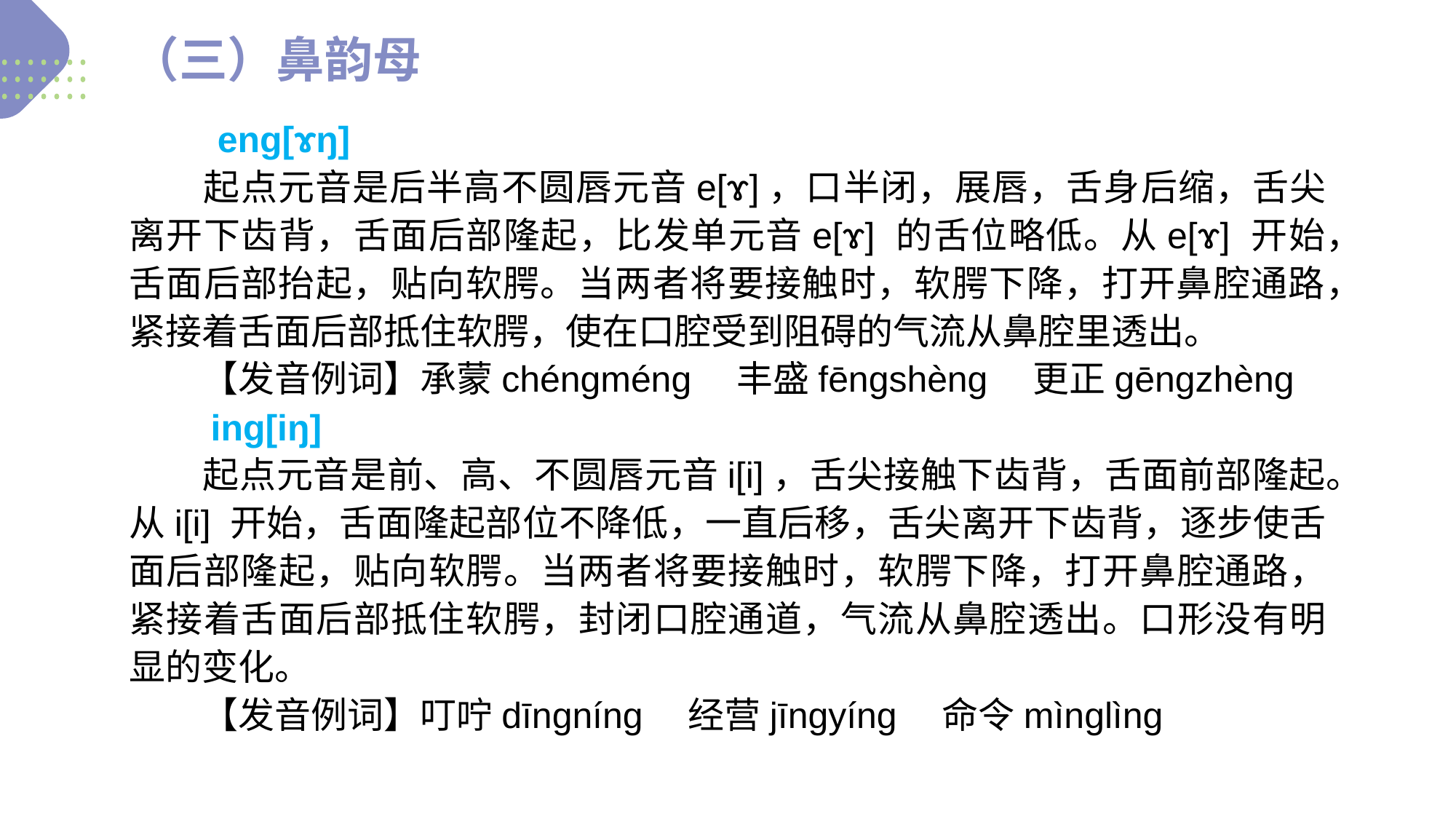

（三）鼻韵母

　　　enɡ[ɤŋ]
　　起点元音是后半高不圆唇元音e[ɤ]，口半闭，展唇，舌身后缩，舌尖离开下齿背，舌面后部隆起，比发单元音e[ɤ] 的舌位略低。从e[ɤ] 开始，舌面后部抬起，贴向软腭。当两者将要接触时，软腭下降，打开鼻腔通路，紧接着舌面后部抵住软腭，使在口腔受到阻碍的气流从鼻腔里透出。
　　【发音例词】承蒙chénɡménɡ　丰盛fēnɡshènɡ　更正ɡēnɡzhènɡ
　　inɡ[iŋ]
　　起点元音是前、高、不圆唇元音i[i]，舌尖接触下齿背，舌面前部隆起。从i[i] 开始，舌面隆起部位不降低，一直后移，舌尖离开下齿背，逐步使舌面后部隆起，贴向软腭。当两者将要接触时，软腭下降，打开鼻腔通路，紧接着舌面后部抵住软腭，封闭口腔通道，气流从鼻腔透出。口形没有明显的变化。
　　【发音例词】叮咛dīnɡnínɡ　经营jīnɡyínɡ　命令mìnɡlìnɡ